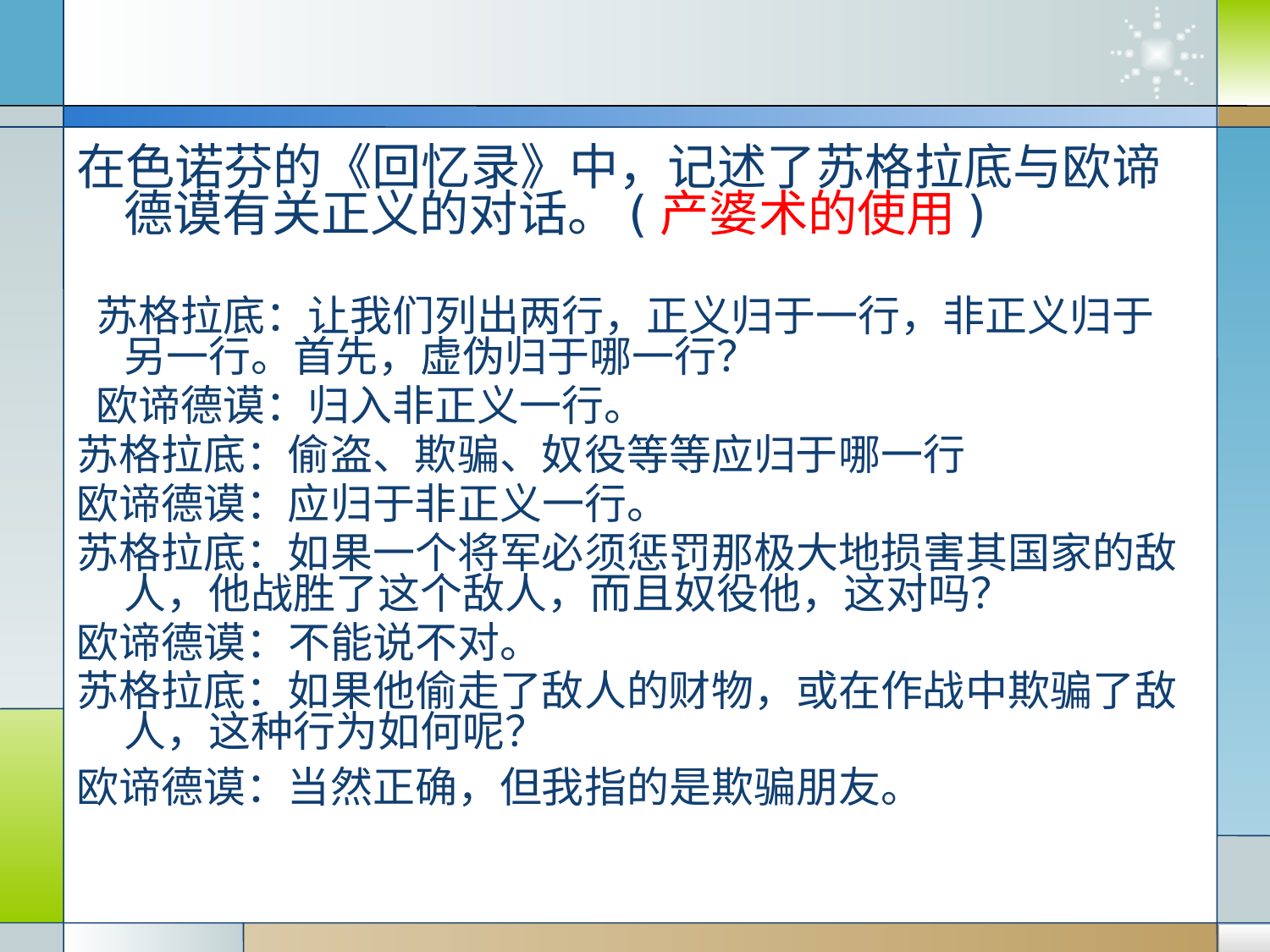

在色诺芬的《回忆录》中，记述了苏格拉底与欧谛德谟有关正义的对话。(产婆术的使用)

 苏格拉底：让我们列出两行，正义归于一行，非正义归于另一行。首先，虚伪归于哪一行？
 欧谛德谟：归入非正义一行。
苏格拉底：偷盗、欺骗、奴役等等应归于哪一行
欧谛德谟：应归于非正义一行。
苏格拉底：如果一个将军必须惩罚那极大地损害其国家的敌人，他战胜了这个敌人，而且奴役他，这对吗？
欧谛德谟：不能说不对。
苏格拉底：如果他偷走了敌人的财物，或在作战中欺骗了敌人，这种行为如何呢？
欧谛德谟：当然正确，但我指的是欺骗朋友。